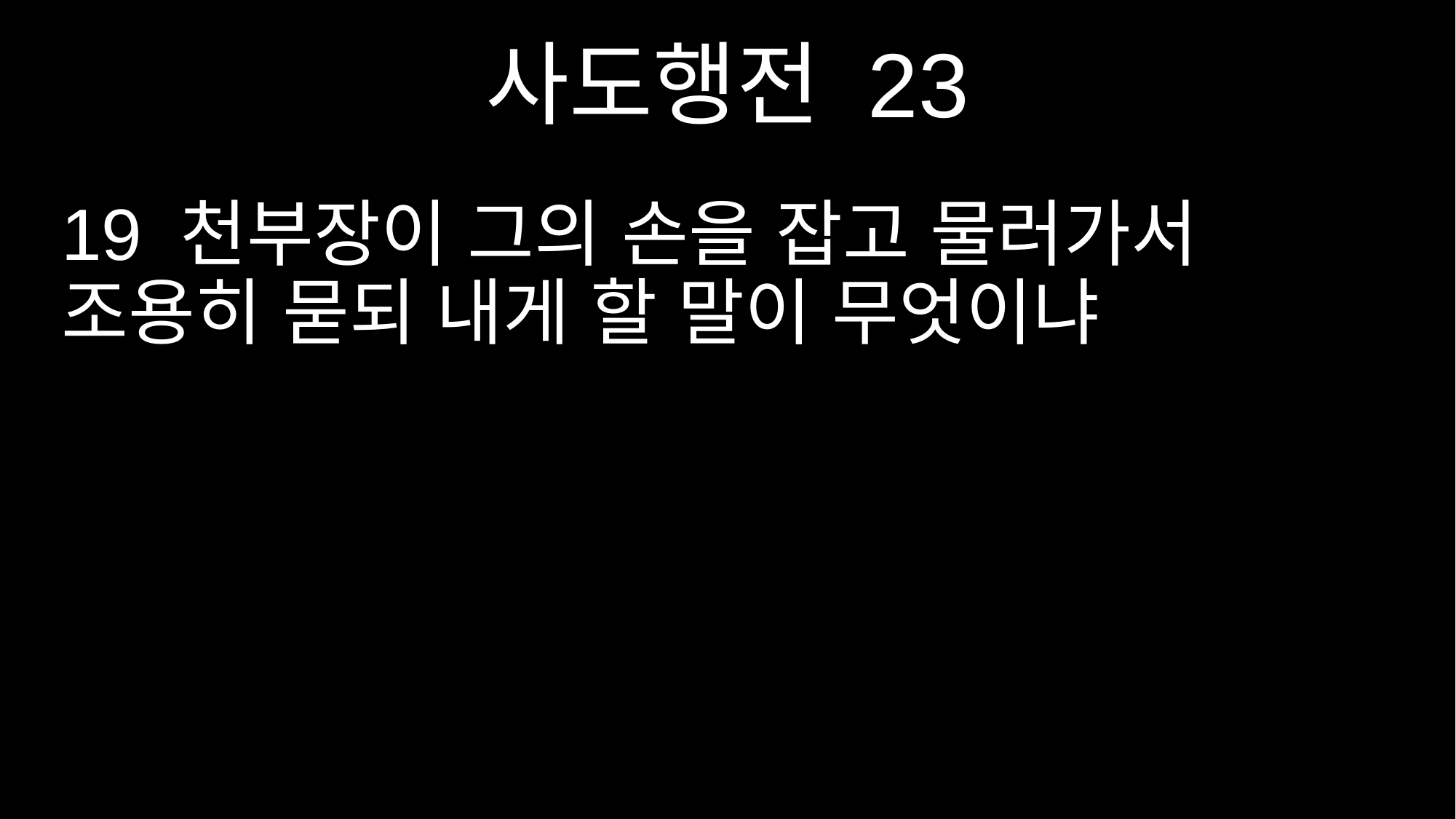

사도행전 23
19 천부장이 그의 손을 잡고 물러가서 조용히 묻되 내게 할 말이 무엇이냐